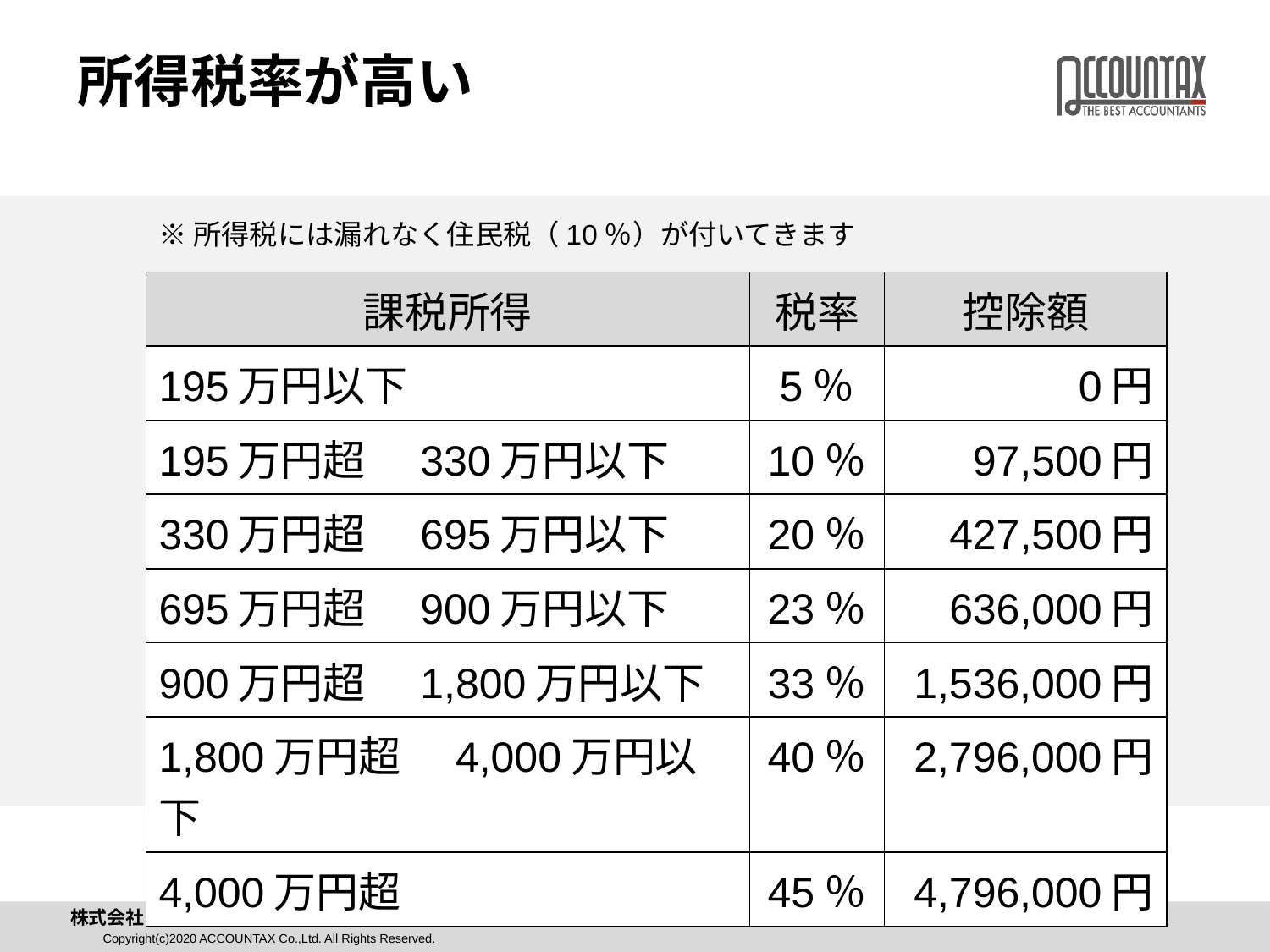

# 所得税率が高い

※所得税には漏れなく住民税（10％）が付いてきます
| 課税所得 | 税率 | 控除額 |
| --- | --- | --- |
| 195万円以下 | 5％ | 0円 |
| 195万円超　330万円以下 | 10％ | 97,500円 |
| 330万円超　695万円以下 | 20％ | 427,500円 |
| 695万円超　900万円以下 | 23％ | 636,000円 |
| 900万円超　1,800万円以下 | 33％ | 1,536,000円 |
| 1,800万円超　4,000万円以下 | 40％ | 2,796,000円 |
| 4,000万円超 | 45％ | 4,796,000円 |
所得税の特徴：超過累進課税
所得の高い人も低い部分は所得の低い人と同じ税率が適用される。
45